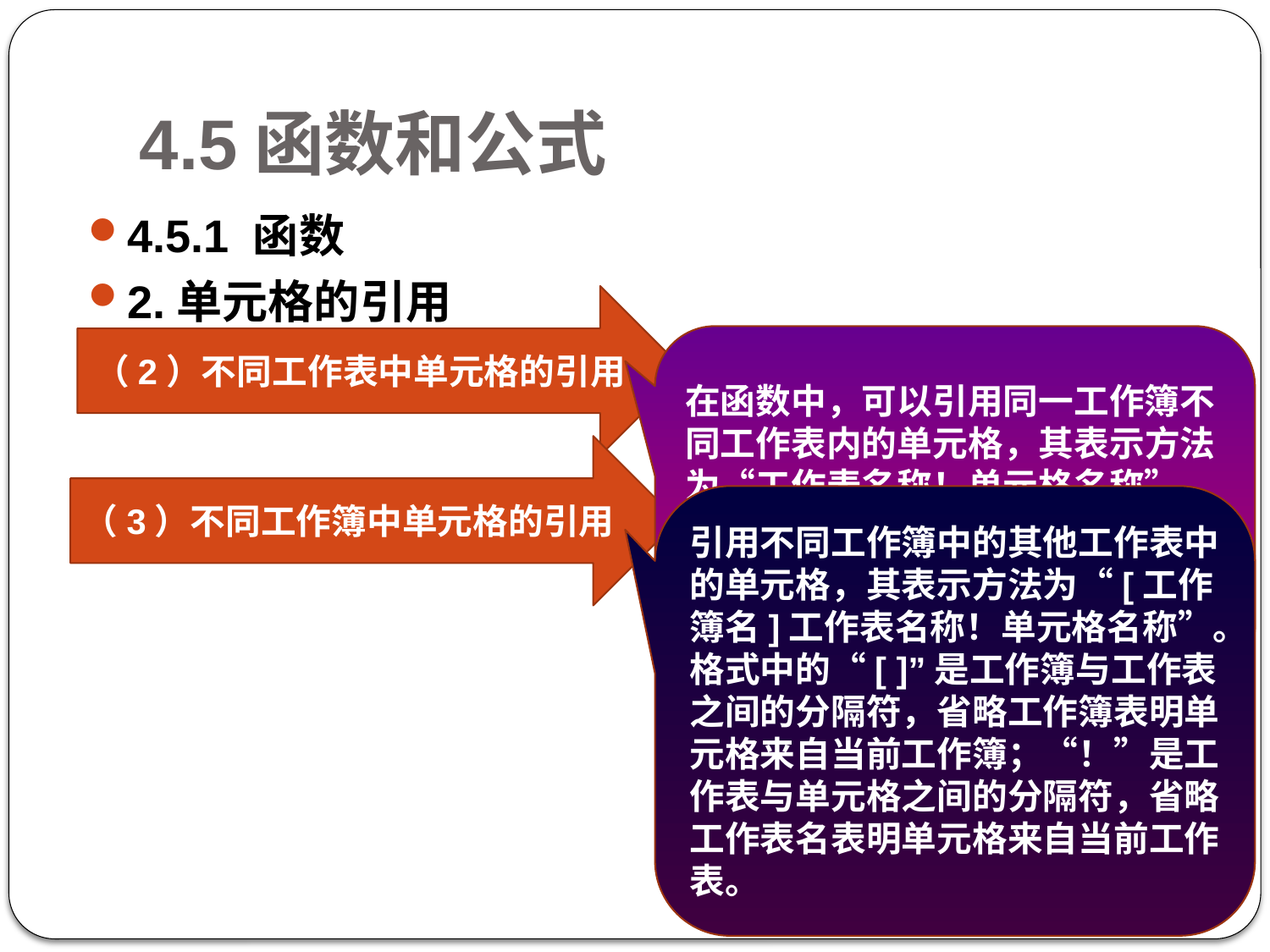

# 4.5函数和公式
4.5.1 函数
2.单元格的引用

（2）不同工作表中单元格的引用
在函数中，可以引用同一工作簿不同工作表内的单元格，其表示方法为“工作表名称！单元格名称”，如sheet1！A1表示对sheet1工作表中的A列1行交叉的单元格的引用。
（3）不同工作簿中单元格的引用
引用不同工作簿中的其他工作表中的单元格，其表示方法为“[工作簿名]工作表名称！单元格名称”。格式中的“[ ]”是工作簿与工作表之间的分隔符，省略工作簿表明单元格来自当前工作簿；“！”是工作表与单元格之间的分隔符，省略工作表名表明单元格来自当前工作表。